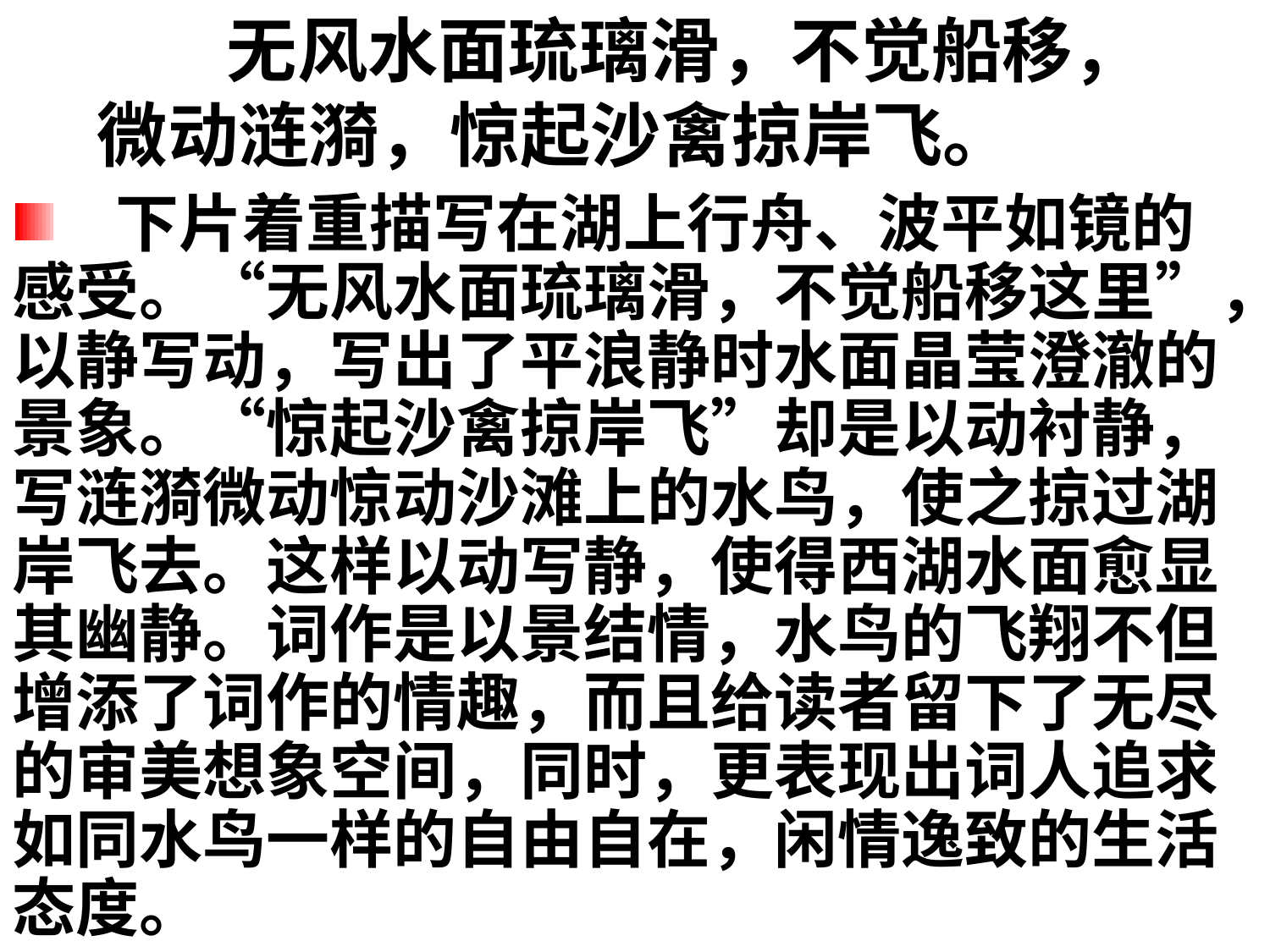

无风水面琉璃滑，不觉船移，微动涟漪，惊起沙禽掠岸飞。
   下片着重描写在湖上行舟、波平如镜的感受。“无风水面琉璃滑，不觉船移这里”，以静写动，写出了平浪静时水面晶莹澄澈的景象。“惊起沙禽掠岸飞”却是以动衬静，写涟漪微动惊动沙滩上的水鸟，使之掠过湖岸飞去。这样以动写静，使得西湖水面愈显其幽静。词作是以景结情，水鸟的飞翔不但增添了词作的情趣，而且给读者留下了无尽的审美想象空间，同时，更表现出词人追求如同水鸟一样的自由自在，闲情逸致的生活态度。
15